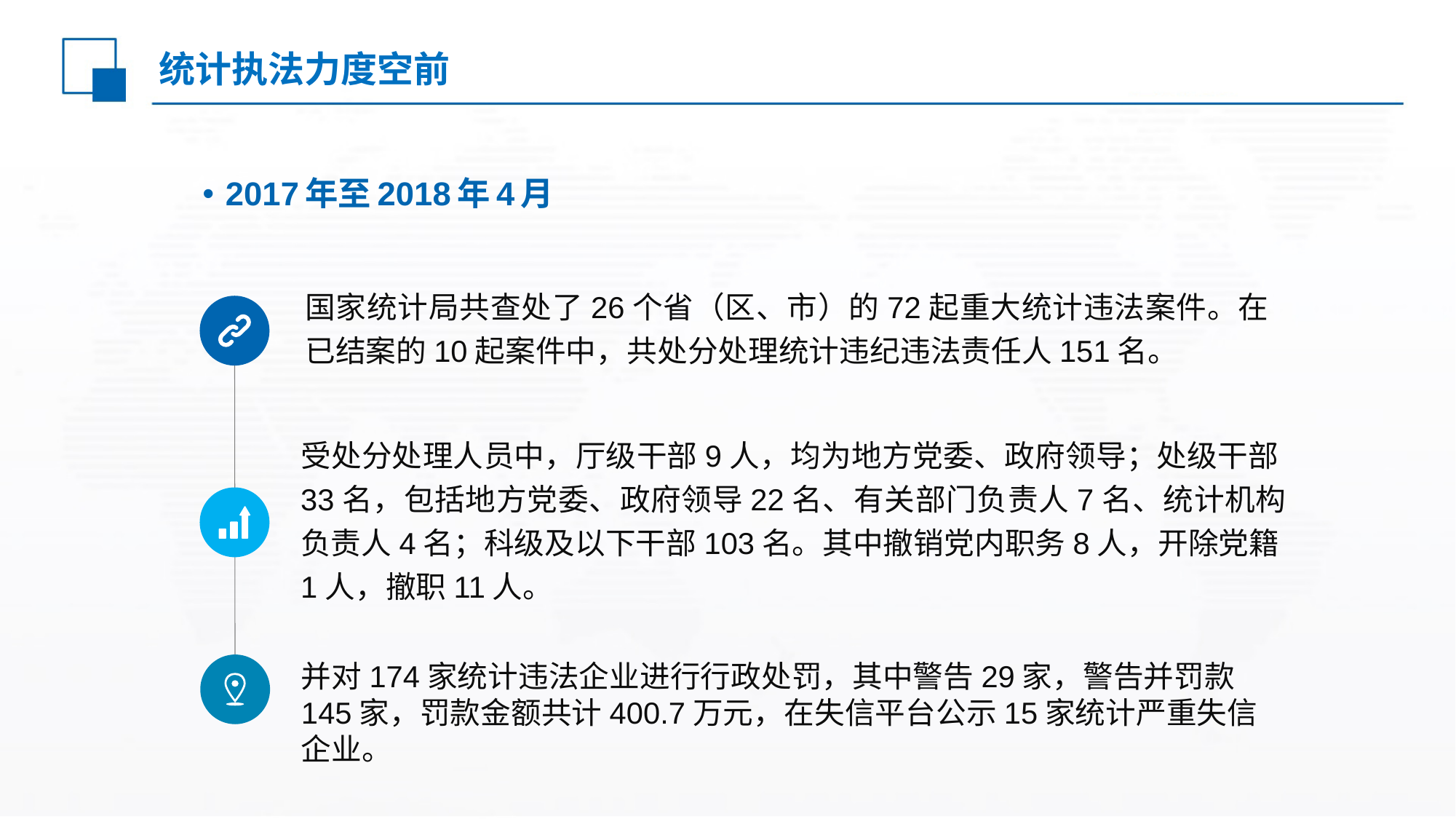

统计执法力度空前
2017年至2018年4月

国家统计局共查处了26个省（区、市）的72起重大统计违法案件。在已结案的10起案件中，共处分处理统计违纪违法责任人151名。

受处分处理人员中，厅级干部9人，均为地方党委、政府领导；处级干部33名，包括地方党委、政府领导22名、有关部门负责人7名、统计机构负责人4名；科级及以下干部103名。其中撤销党内职务8人，开除党籍1人，撤职11人。

并对174家统计违法企业进行行政处罚，其中警告29家，警告并罚款145家，罚款金额共计400.7万元，在失信平台公示15家统计严重失信企业。